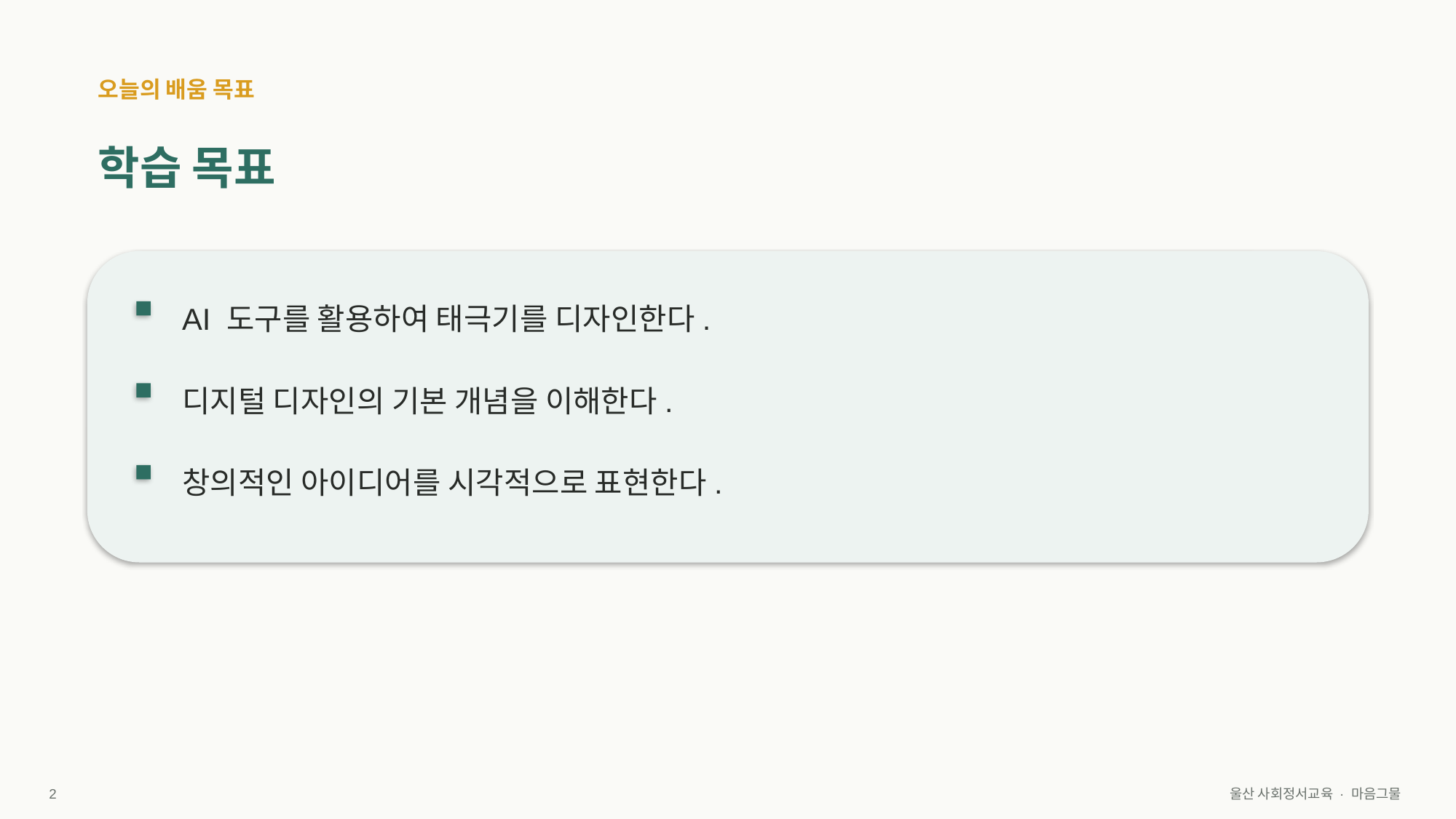

오늘의 배움 목표
학습 목표

AI 도구를 활용하여 태극기를 디자인한다.

디지털 디자인의 기본 개념을 이해한다.

창의적인 아이디어를 시각적으로 표현한다.

2
울산 사회정서교육 · 마음그물